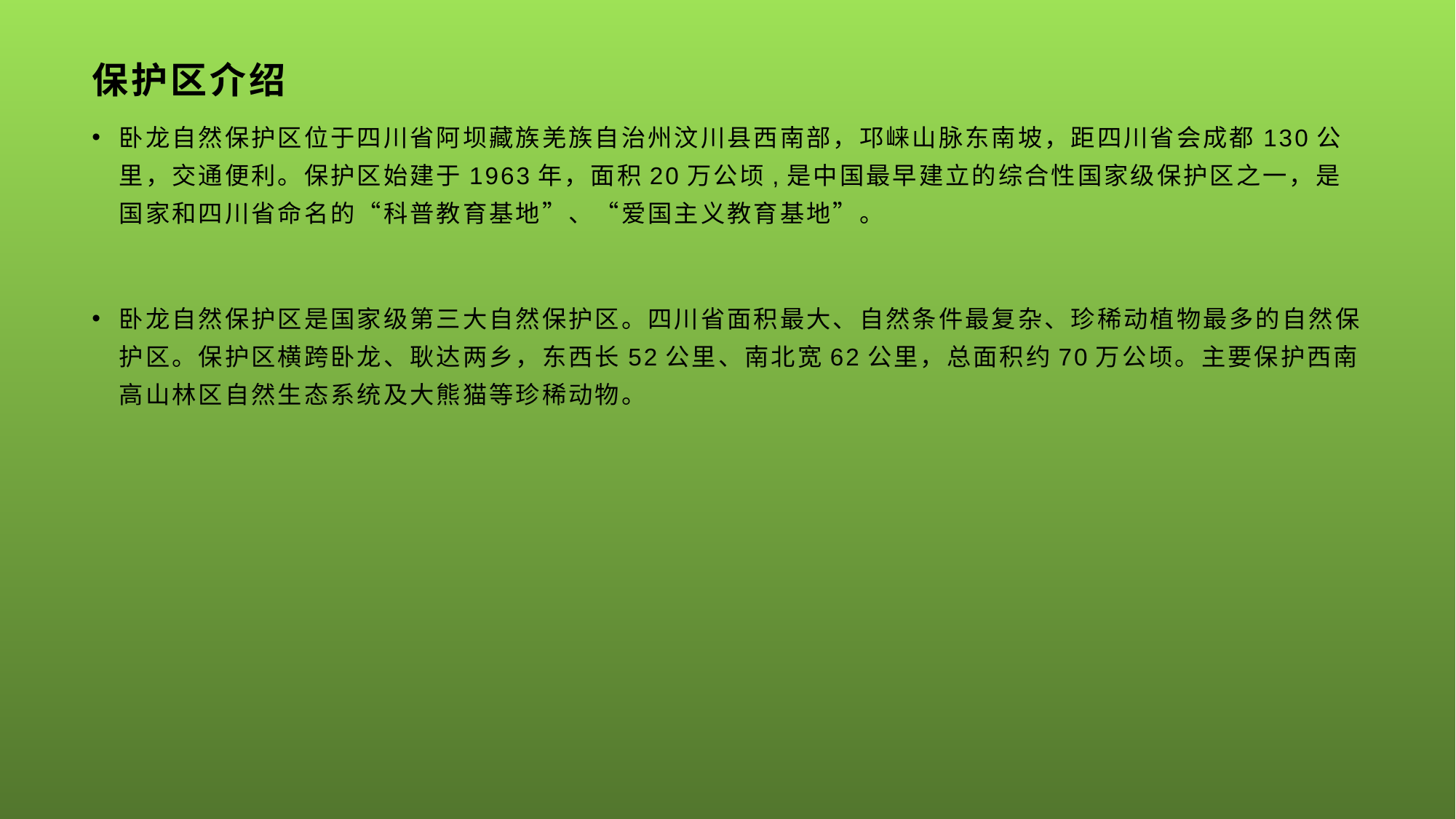

# 保护区介绍
卧龙自然保护区位于四川省阿坝藏族羌族自治州汶川县西南部，邛崃山脉东南坡，距四川省会成都130公里，交通便利。保护区始建于1963年，面积20万公顷,是中国最早建立的综合性国家级保护区之一，是国家和四川省命名的“科普教育基地”、“爱国主义教育基地”。

卧龙自然保护区是国家级第三大自然保护区。四川省面积最大、自然条件最复杂、珍稀动植物最多的自然保护区。保护区横跨卧龙、耿达两乡，东西长52公里、南北宽62公里，总面积约70万公顷。主要保护西南高山林区自然生态系统及大熊猫等珍稀动物。